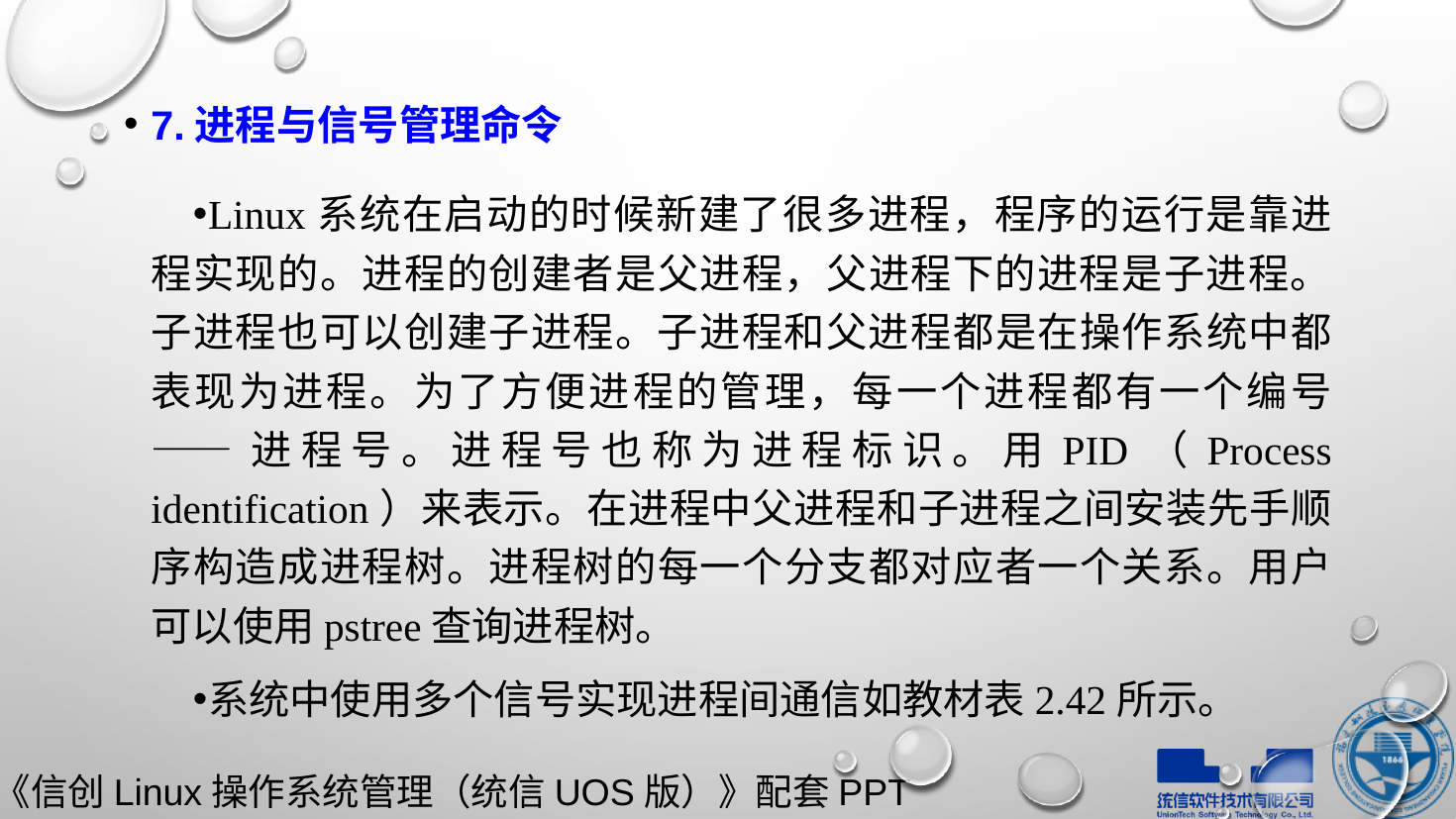

7.进程与信号管理命令
Linux系统在启动的时候新建了很多进程，程序的运行是靠进程实现的。进程的创建者是父进程，父进程下的进程是子进程。子进程也可以创建子进程。子进程和父进程都是在操作系统中都表现为进程。为了方便进程的管理，每一个进程都有一个编号——进程号。进程号也称为进程标识。用PID（Process identification）来表示。在进程中父进程和子进程之间安装先手顺序构造成进程树。进程树的每一个分支都对应者一个关系。用户可以使用pstree查询进程树。
系统中使用多个信号实现进程间通信如教材表2.42所示。